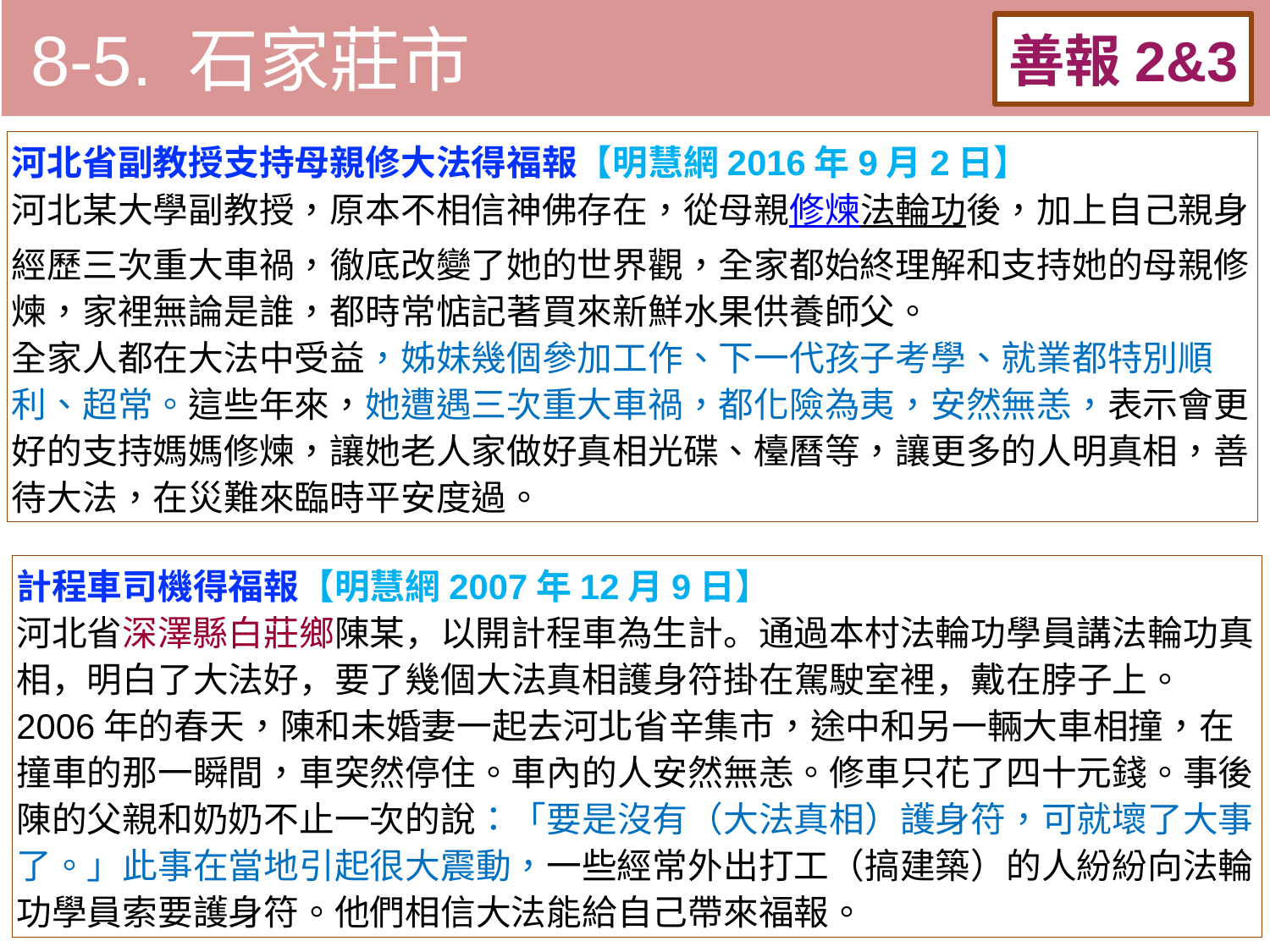

8-5. 石家莊市
善報2&3
11-3. XX市官員惡報實例
河北省副教授支持母親修大法得福報【明慧網2016年9月2日】
河北某大學副教授，原本不相信神佛存在，從母親修煉法輪功後，加上自己親身經歷三次重大車禍，徹底改變了她的世界觀，全家都始終理解和支持她的母親修煉，家裡無論是誰，都時常惦記著買來新鮮水果供養師父。
全家人都在大法中受益，姊妹幾個參加工作、下一代孩子考學、就業都特別順利、超常。這些年來，她遭遇三次重大車禍，都化險為夷，安然無恙，表示會更好的支持媽媽修煉，讓她老人家做好真相光碟、檯曆等，讓更多的人明真相，善待大法，在災難來臨時平安度過。
計程車司機得福報【明慧網2007年12月9日】
河北省深澤縣白莊鄉陳某，以開計程車為生計。通過本村法輪功學員講法輪功真相，明白了大法好，要了幾個大法真相護身符掛在駕駛室裡，戴在脖子上。
2006年的春天，陳和未婚妻一起去河北省辛集市，途中和另一輛大車相撞，在撞車的那一瞬間，車突然停住。車內的人安然無恙。修車只花了四十元錢。事後陳的父親和奶奶不止一次的說：「要是沒有（大法真相）護身符，可就壞了大事了。」此事在當地引起很大震動，一些經常外出打工（搞建築）的人紛紛向法輪功學員索要護身符。他們相信大法能給自己帶來福報。